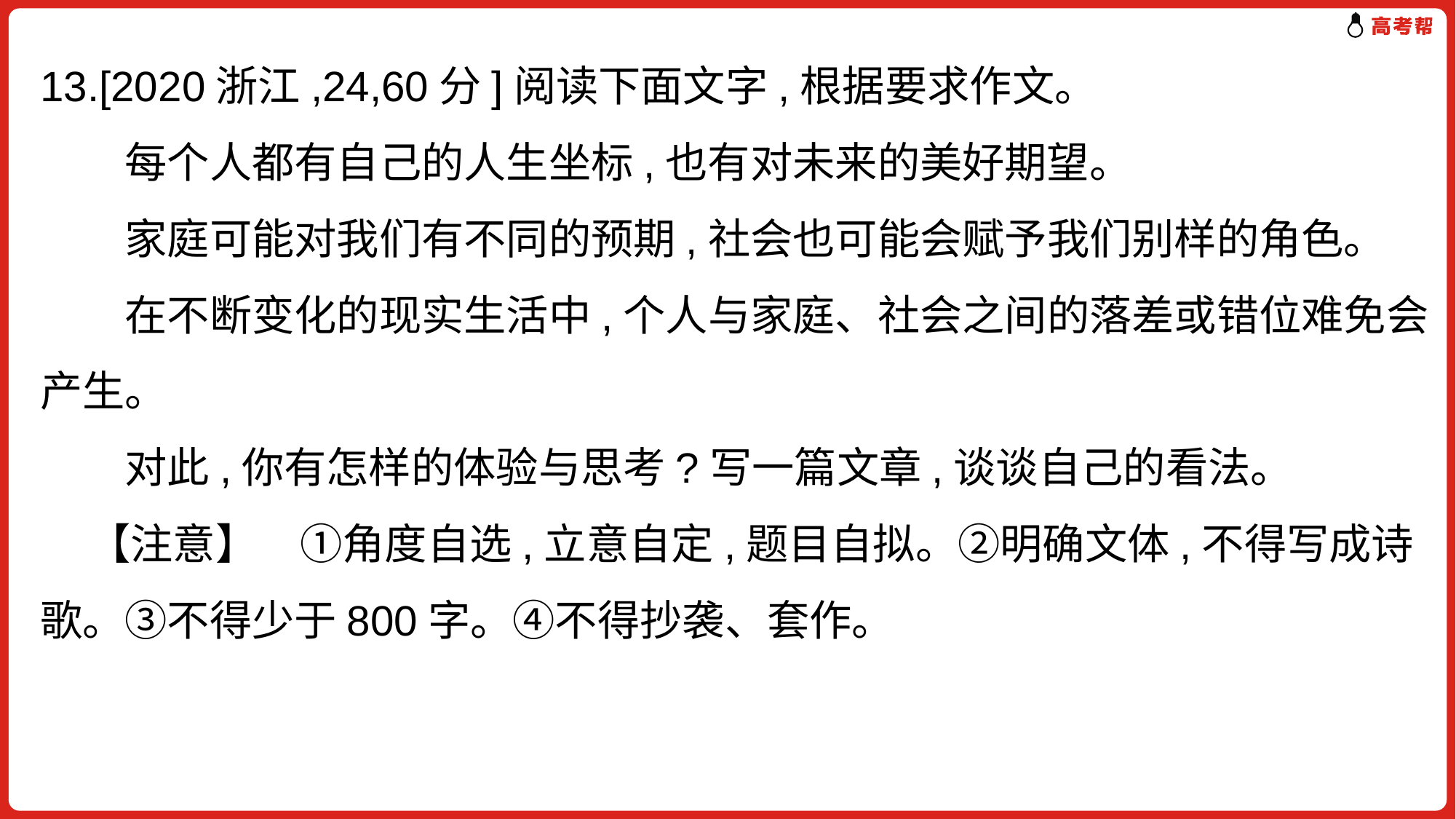

13.[2020浙江,24,60分]阅读下面文字,根据要求作文。
　　每个人都有自己的人生坐标,也有对未来的美好期望。
　　家庭可能对我们有不同的预期,社会也可能会赋予我们别样的角色。
　　在不断变化的现实生活中,个人与家庭、社会之间的落差或错位难免会产生。
　　对此,你有怎样的体验与思考?写一篇文章,谈谈自己的看法。
    【注意】　①角度自选,立意自定,题目自拟。②明确文体,不得写成诗歌。③不得少于800字。④不得抄袭、套作。